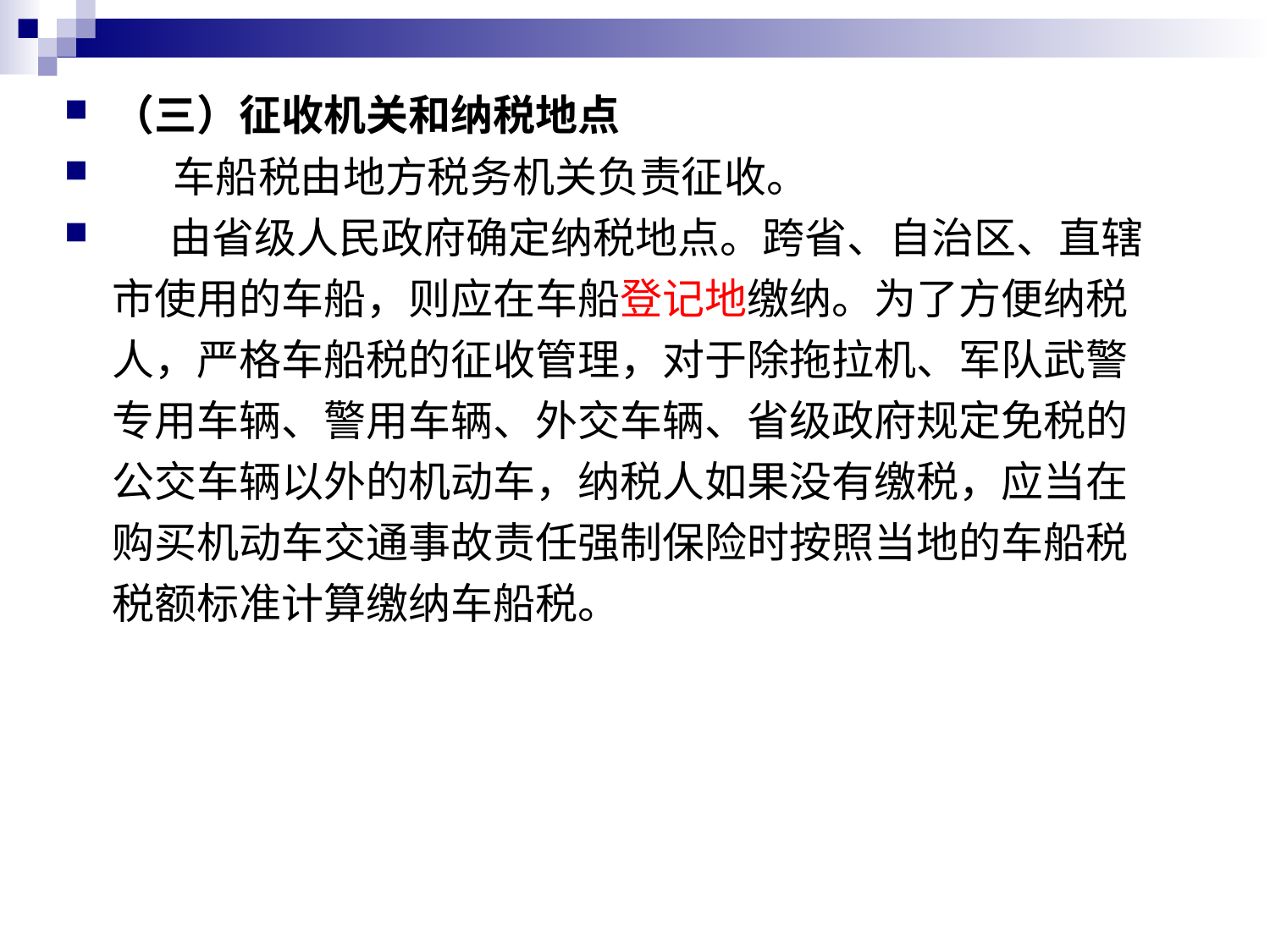

（三）征收机关和纳税地点
　  车船税由地方税务机关负责征收。
     由省级人民政府确定纳税地点。跨省、自治区、直辖市使用的车船，则应在车船登记地缴纳。为了方便纳税人，严格车船税的征收管理，对于除拖拉机、军队武警专用车辆、警用车辆、外交车辆、省级政府规定免税的公交车辆以外的机动车，纳税人如果没有缴税，应当在购买机动车交通事故责任强制保险时按照当地的车船税税额标准计算缴纳车船税。